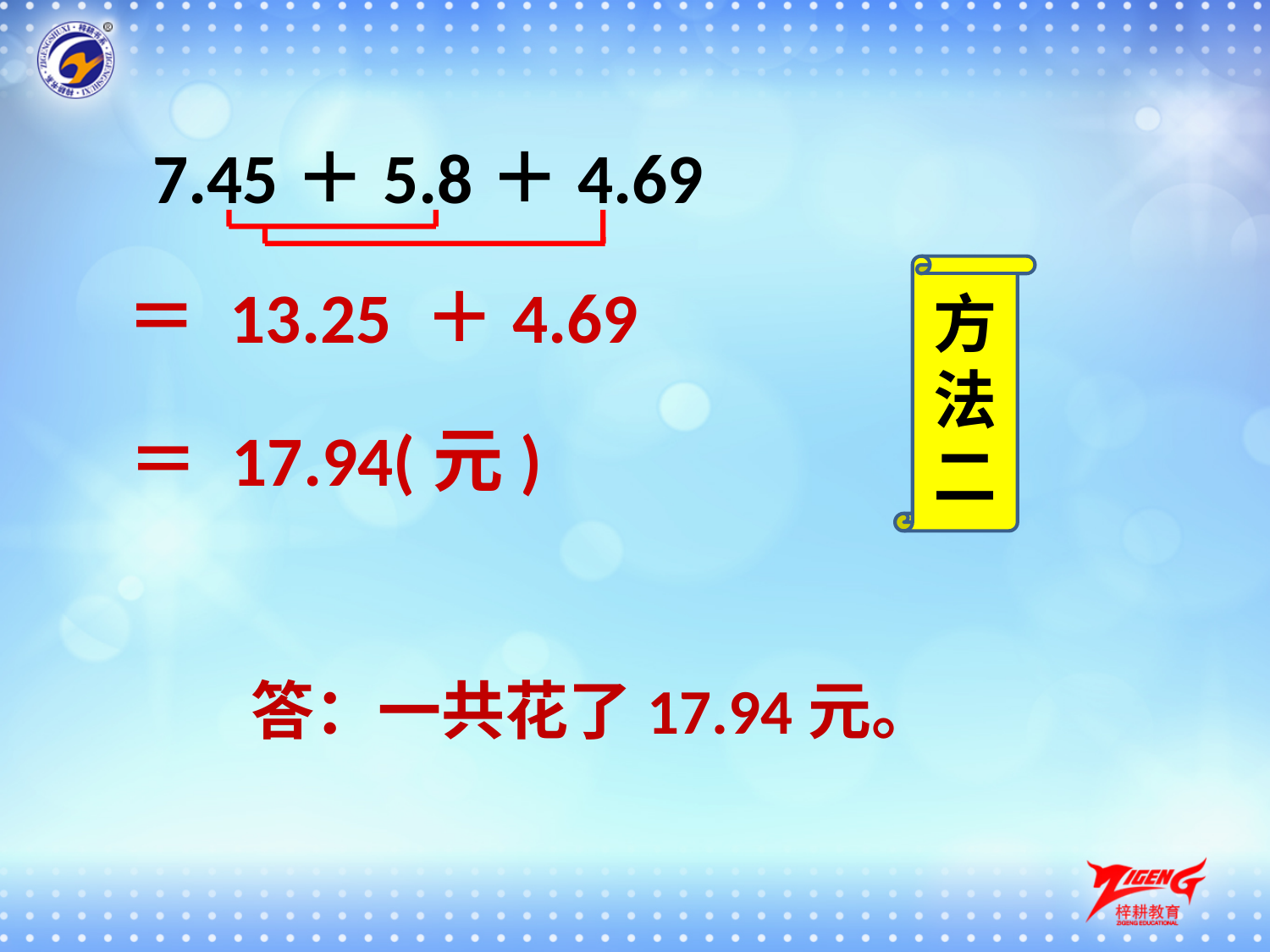

7.45＋5.8＋4.69

方法二
＝ 13.25 ＋4.69
＝ 17.94(元)
答：一共花了17.94元。